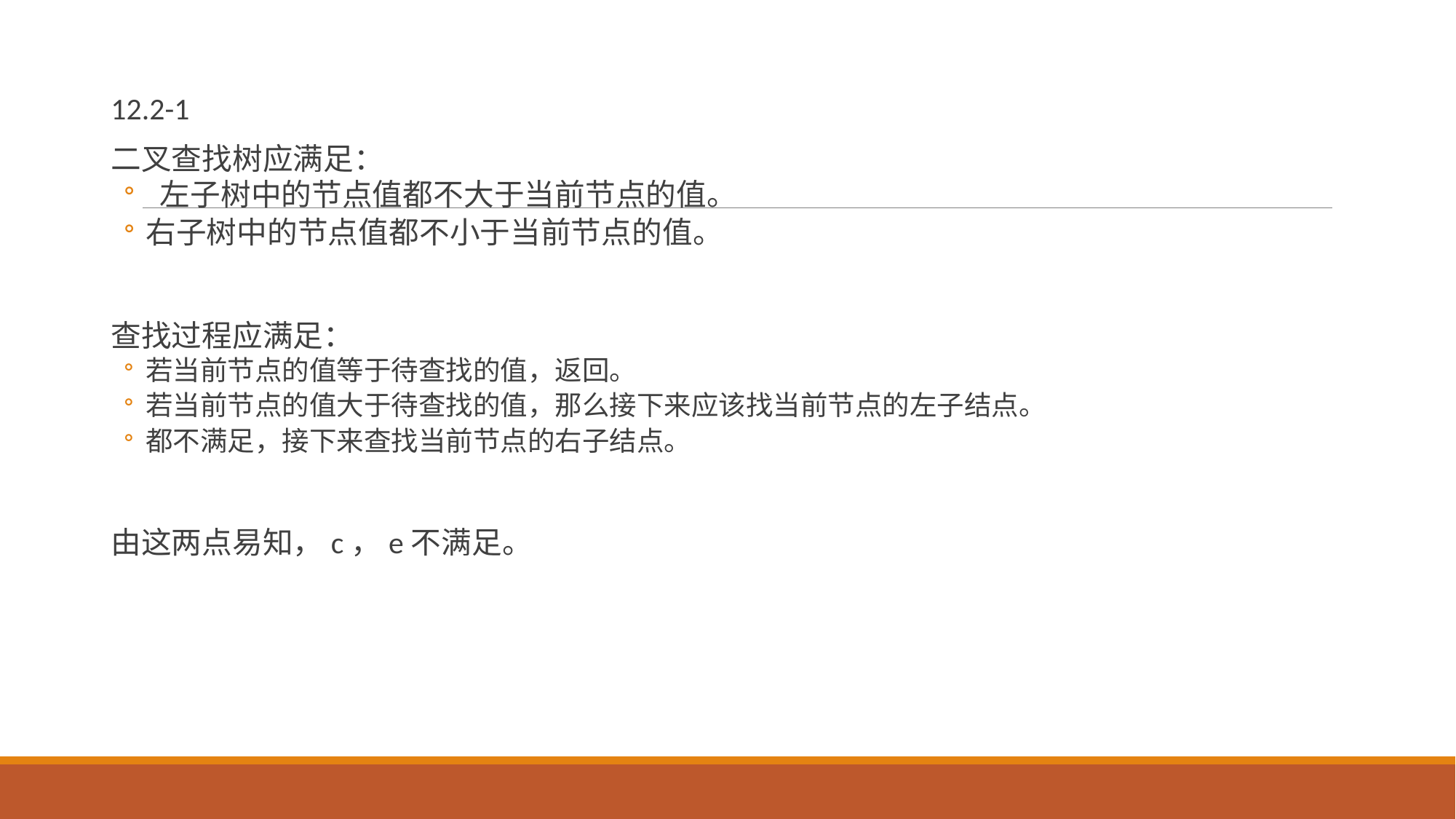

12.2-1
二叉查找树应满足：
 左子树中的节点值都不大于当前节点的值。
右子树中的节点值都不小于当前节点的值。

查找过程应满足：
若当前节点的值等于待查找的值，返回。
若当前节点的值大于待查找的值，那么接下来应该找当前节点的左子结点。
都不满足，接下来查找当前节点的右子结点。

由这两点易知，c，e不满足。